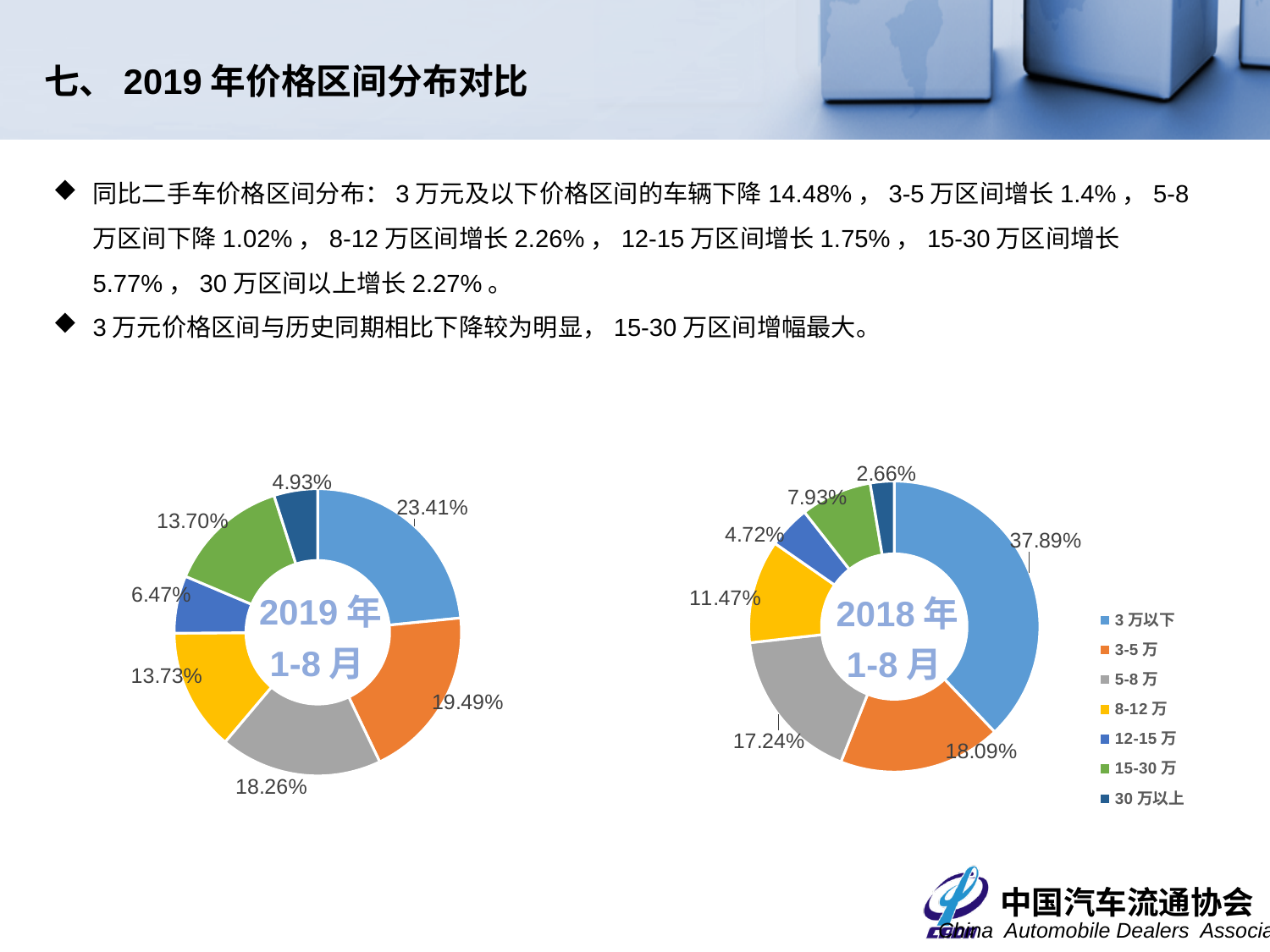

七、2019年价格区间分布对比
同比二手车价格区间分布：3万元及以下价格区间的车辆下降14.48%，3-5万区间增长1.4%，5-8万区间下降1.02%，8-12万区间增长2.26%，12-15万区间增长1.75%，15-30万区间增长5.77%，30万区间以上增长2.27%。
3万元价格区间与历史同期相比下降较为明显，15-30万区间增幅最大。

### Chart

| Category | 2018年1-8月 |
|---|---|
| 3万以下 | 0.3789 |
| 3-5万 | 0.1809 |
| 5-8万 | 0.1724 |
| 8-12万 | 0.1147 |
| 12-15万 | 0.0472 |
| 15-30万 | 0.0793 |
| 30万以上 | 0.0266 |

### Chart

| Category |  |
|---|---|
| 3万以下 | 0.23409175133216206 |
| 3-5万 | 0.1949092879400031 |
| 5-8万 | 0.18260836473650782 |
| 8-12万 | 0.13734430171692835 |
| 12-15万 | 0.06473931665363424 |
| 15-30万 | 0.13700905263138818 |
| 30万以上 | 0.04929792498937623 |